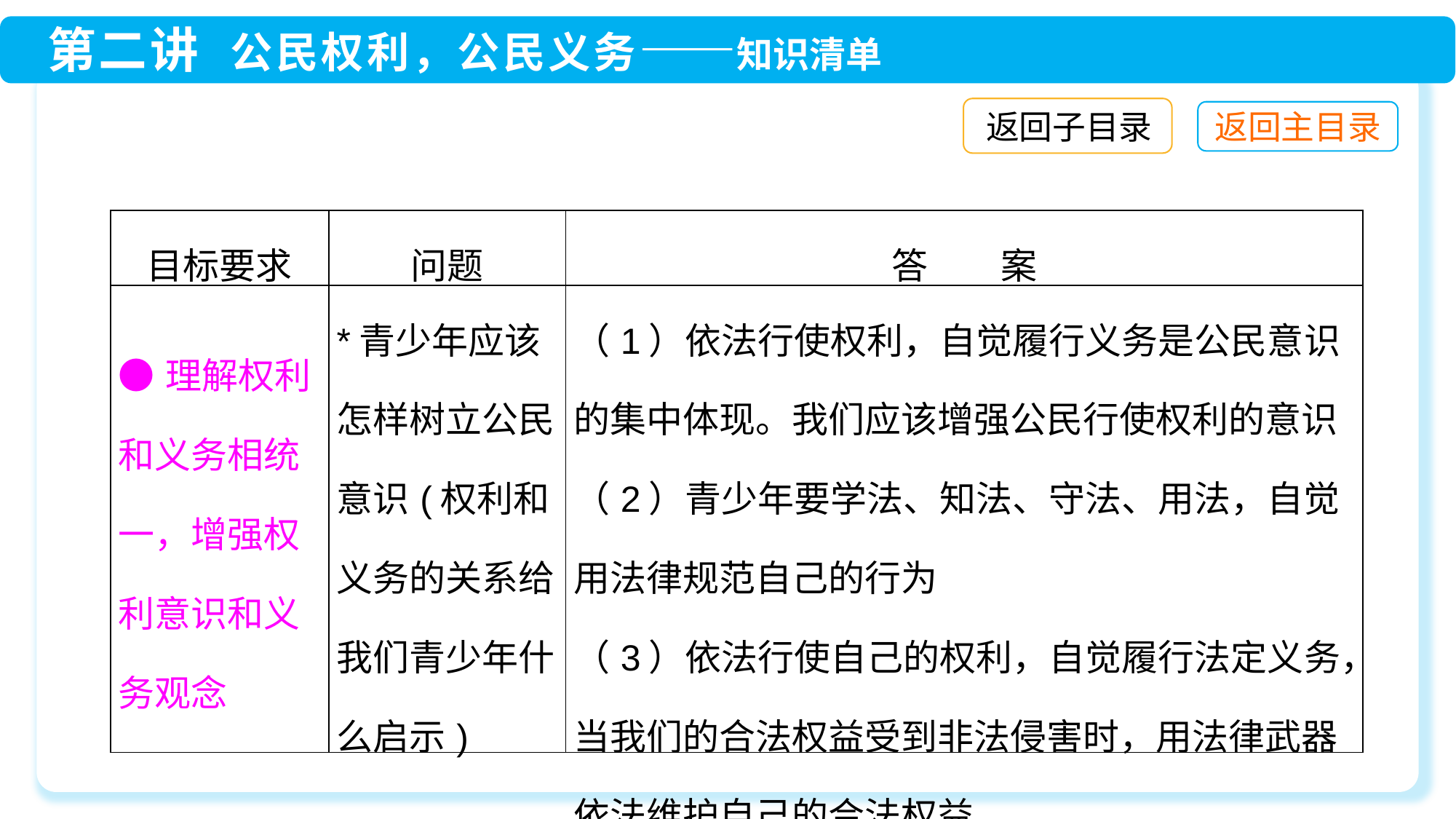

返回子目录
| 目标要求 | 问题 | 答　　案 |
| --- | --- | --- |
| ●理解权利和义务相统一，增强权利意识和义务观念 | \*青少年应该怎样树立公民意识(权利和义务的关系给我们青少年什么启示) | （1）依法行使权利，自觉履行义务是公民意识的集中体现。我们应该增强公民行使权利的意识 （2）青少年要学法、知法、守法、用法，自觉用法律规范自己的行为 （3）依法行使自己的权利，自觉履行法定义务，当我们的合法权益受到非法侵害时，用法律武器依法维护自己的合法权益 |